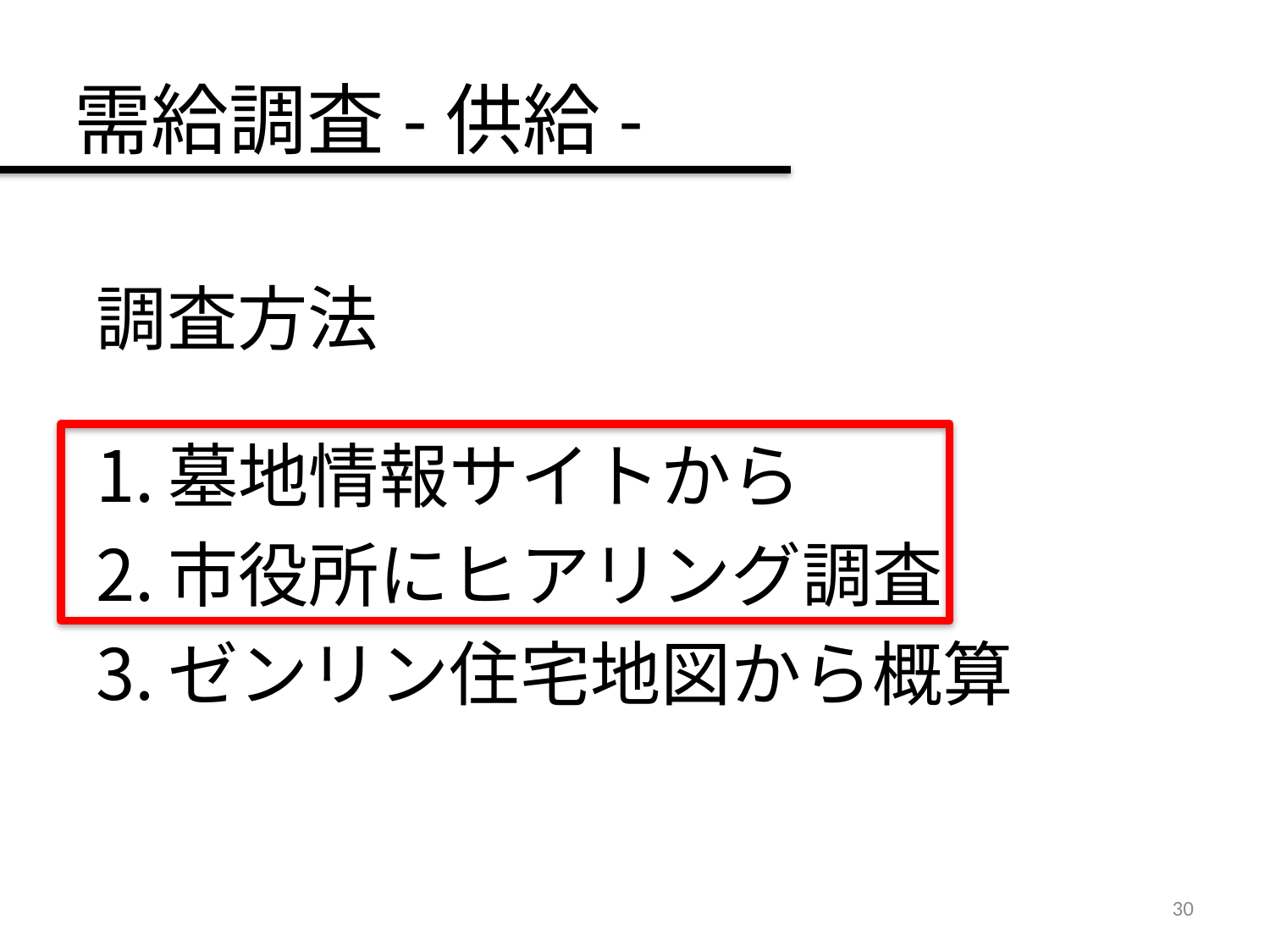

# 需給調査-供給-
調査方法

墓地情報サイトから
市役所にヒアリング調査
ゼンリン住宅地図から概算

30